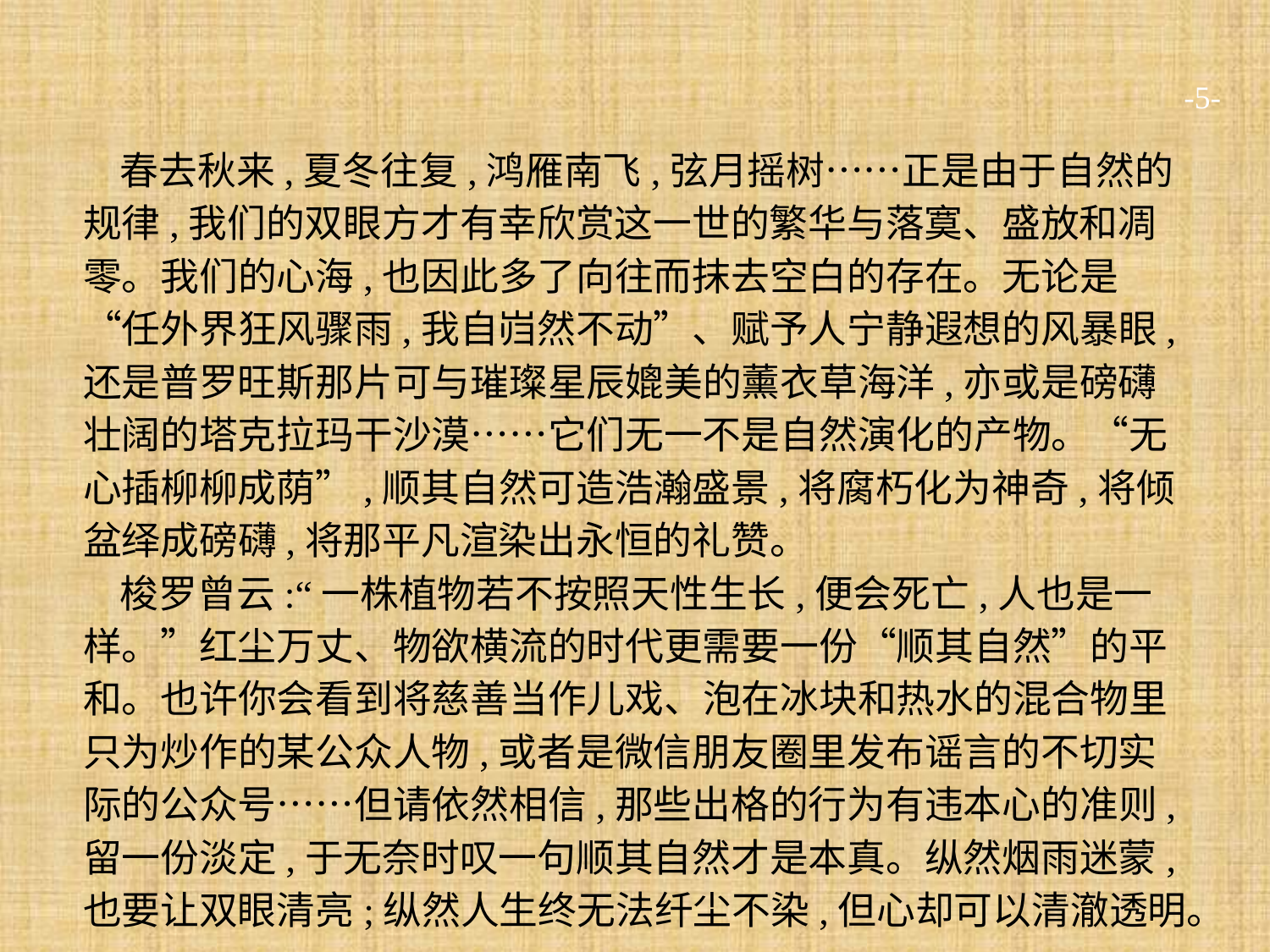

-5-
春去秋来,夏冬往复,鸿雁南飞,弦月摇树……正是由于自然的规律,我们的双眼方才有幸欣赏这一世的繁华与落寞、盛放和凋零。我们的心海,也因此多了向往而抹去空白的存在。无论是“任外界狂风骤雨,我自岿然不动”、赋予人宁静遐想的风暴眼,还是普罗旺斯那片可与璀璨星辰媲美的薰衣草海洋,亦或是磅礴壮阔的塔克拉玛干沙漠……它们无一不是自然演化的产物。“无心插柳柳成荫”,顺其自然可造浩瀚盛景,将腐朽化为神奇,将倾盆绎成磅礴,将那平凡渲染出永恒的礼赞。
梭罗曾云:“一株植物若不按照天性生长,便会死亡,人也是一样。”红尘万丈、物欲横流的时代更需要一份“顺其自然”的平和。也许你会看到将慈善当作儿戏、泡在冰块和热水的混合物里只为炒作的某公众人物,或者是微信朋友圈里发布谣言的不切实际的公众号……但请依然相信,那些出格的行为有违本心的准则,留一份淡定,于无奈时叹一句顺其自然才是本真。纵然烟雨迷蒙,也要让双眼清亮;纵然人生终无法纤尘不染,但心却可以清澈透明。